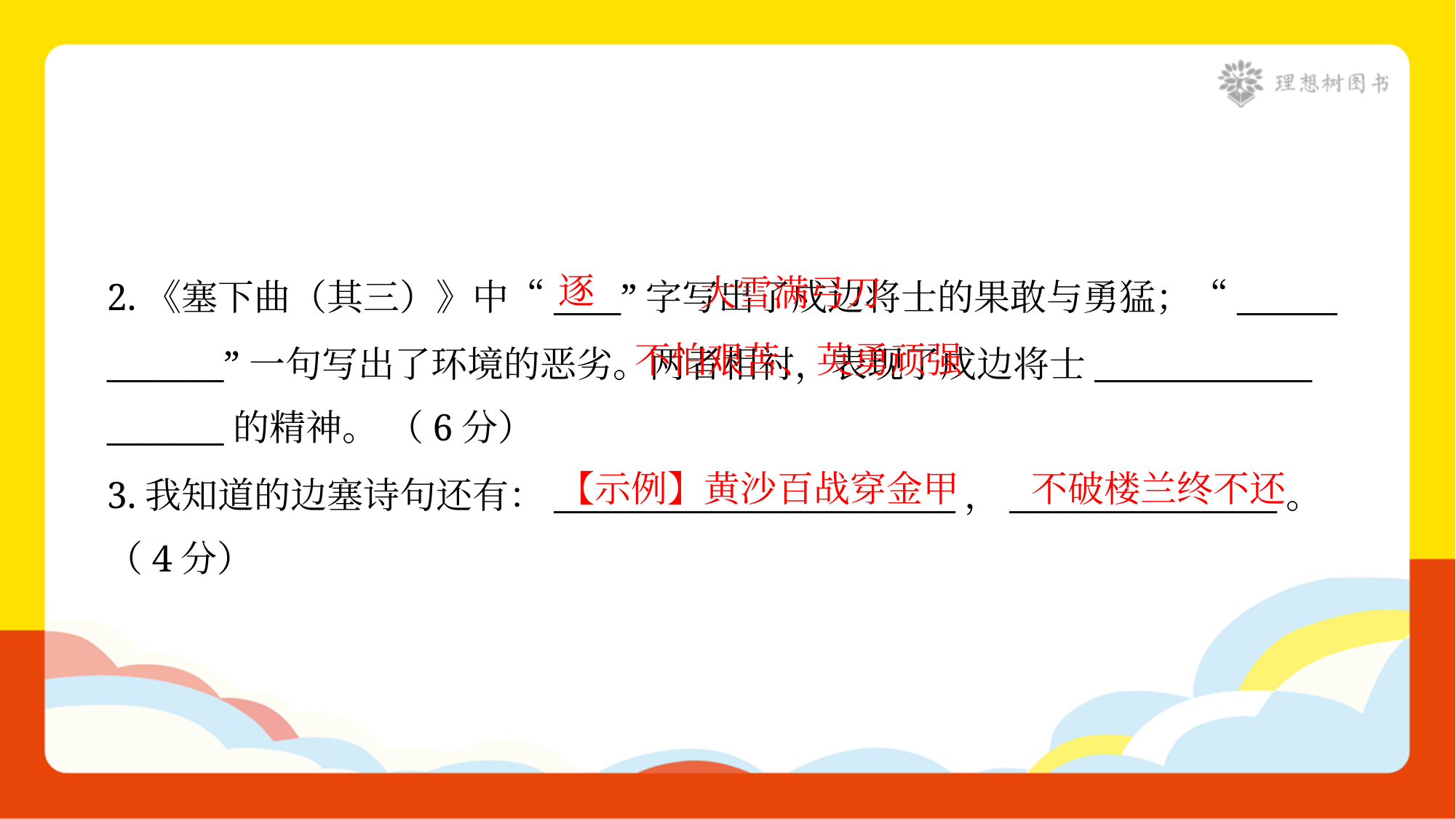

大雪满弓刀
逐
2.《塞下曲（其三）》中“____”字写出了戍边将士的果敢与勇猛；“______
_______”一句写出了环境的恶劣。两者相衬，表现了戍边将士_____________
_______的精神。 （6分）
                                                        不怕艰苦、英勇顽强
【示例】黄沙百战穿金甲
不破楼兰终不还
3.我知道的边塞诗句还有：________________________，________________。
（4分）